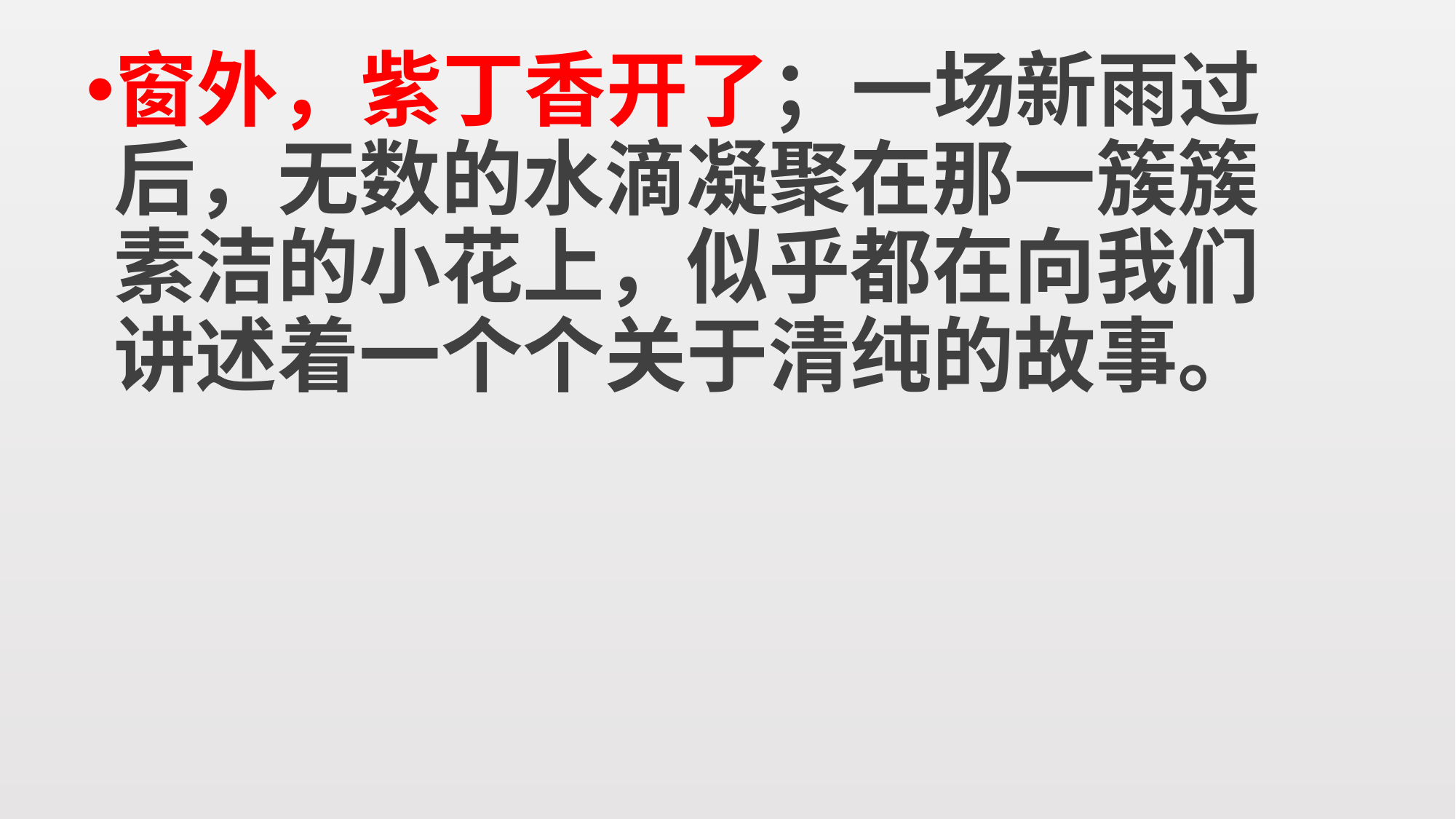

窗外，紫丁香开了；一场新雨过后，无数的水滴凝聚在那一簇簇素洁的小花上，似乎都在向我们讲述着一个个关于清纯的故事。